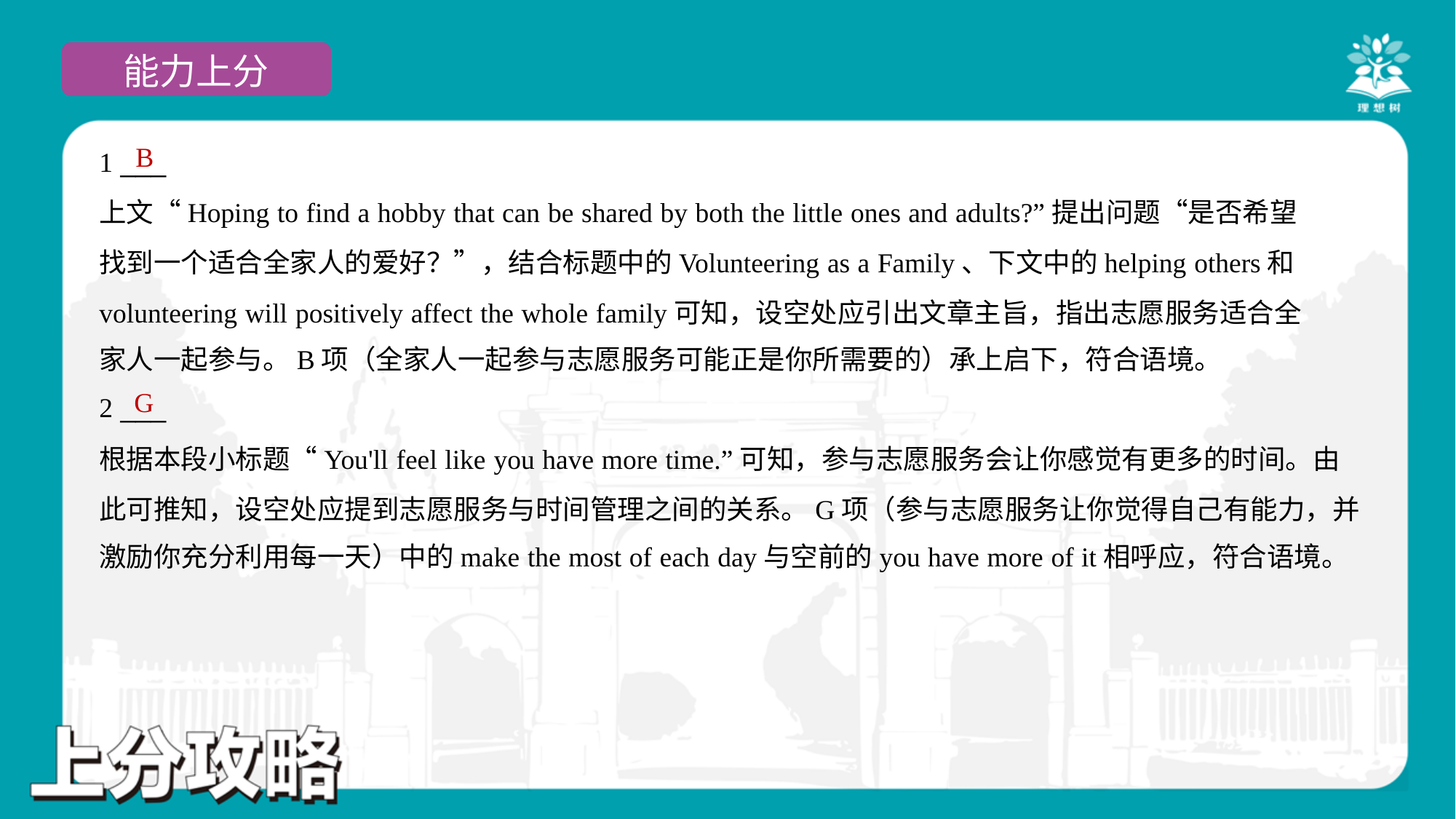

B
1 ___
上文“Hoping to find a hobby that can be shared by both the little ones and adults?”提出问题“是否希望
找到一个适合全家人的爱好？”，结合标题中的Volunteering as a Family、下文中的helping others和
volunteering will positively affect the whole family可知，设空处应引出文章主旨，指出志愿服务适合全
家人一起参与。B项（全家人一起参与志愿服务可能正是你所需要的）承上启下，符合语境。
G
2 ___
根据本段小标题“You'll feel like you have more time.”可知，参与志愿服务会让你感觉有更多的时间。由
此可推知，设空处应提到志愿服务与时间管理之间的关系。G项（参与志愿服务让你觉得自己有能力，并
激励你充分利用每一天）中的make the most of each day与空前的you have more of it相呼应，符合语境。